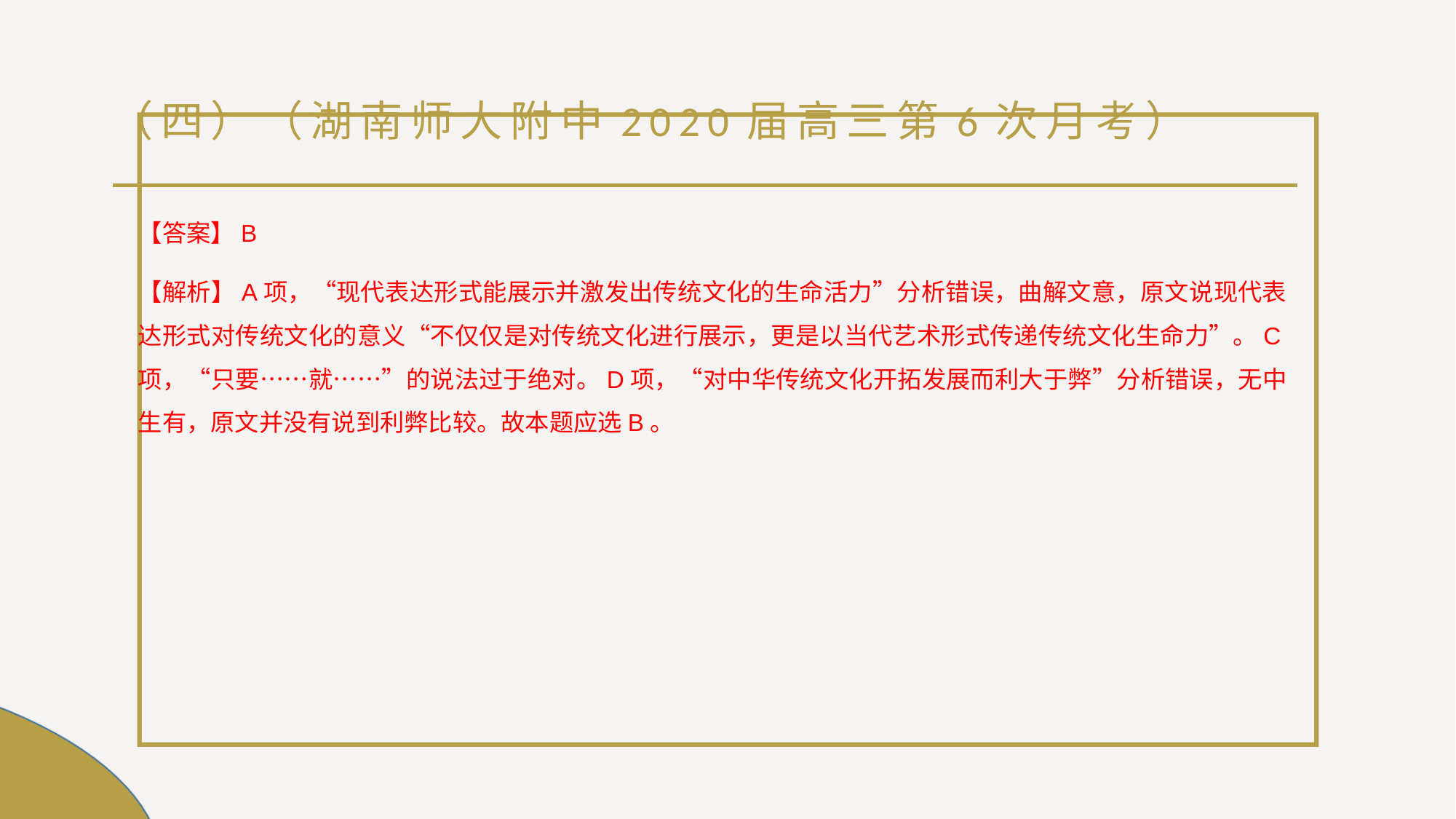

# （四）（湖南师大附中2020届高三第6次月考）
【答案】B
【解析】A项，“现代表达形式能展示并激发出传统文化的生命活力”分析错误，曲解文意，原文说现代表达形式对传统文化的意义“不仅仅是对传统文化进行展示，更是以当代艺术形式传递传统文化生命力”。C项，“只要……就……”的说法过于绝对。D项，“对中华传统文化开拓发展而利大于弊”分析错误，无中生有，原文并没有说到利弊比较。故本题应选B。